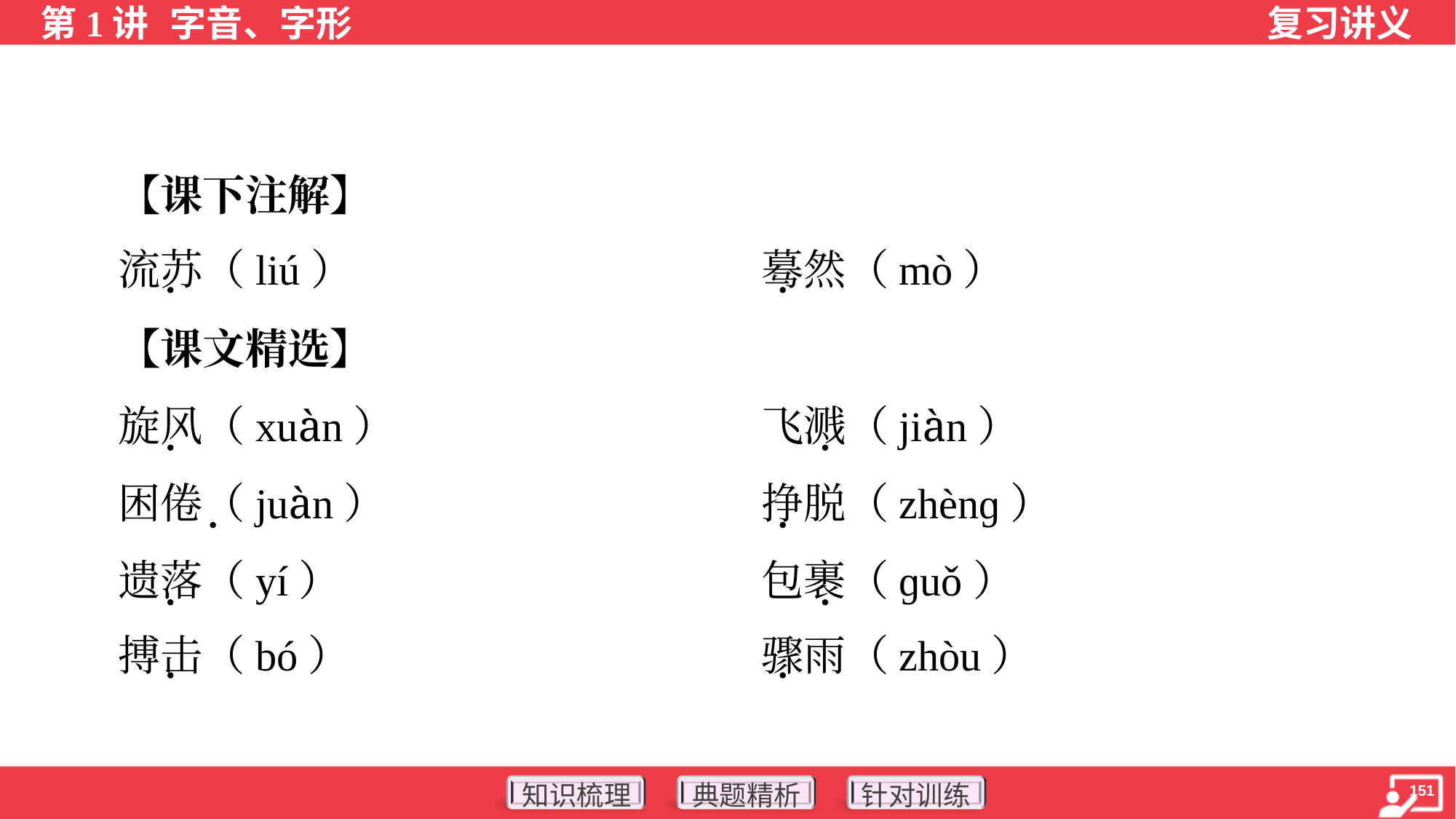

【课下注解】
    流苏（liú）	蓦然（mò）

    【课文精选】
    旋风（xuàn）	飞溅（jiàn）
    困倦（juàn）	挣脱（zhènɡ）
    遗落（yí）	包裹（ɡuǒ）
    搏击（bó）	骤雨（zhòu）